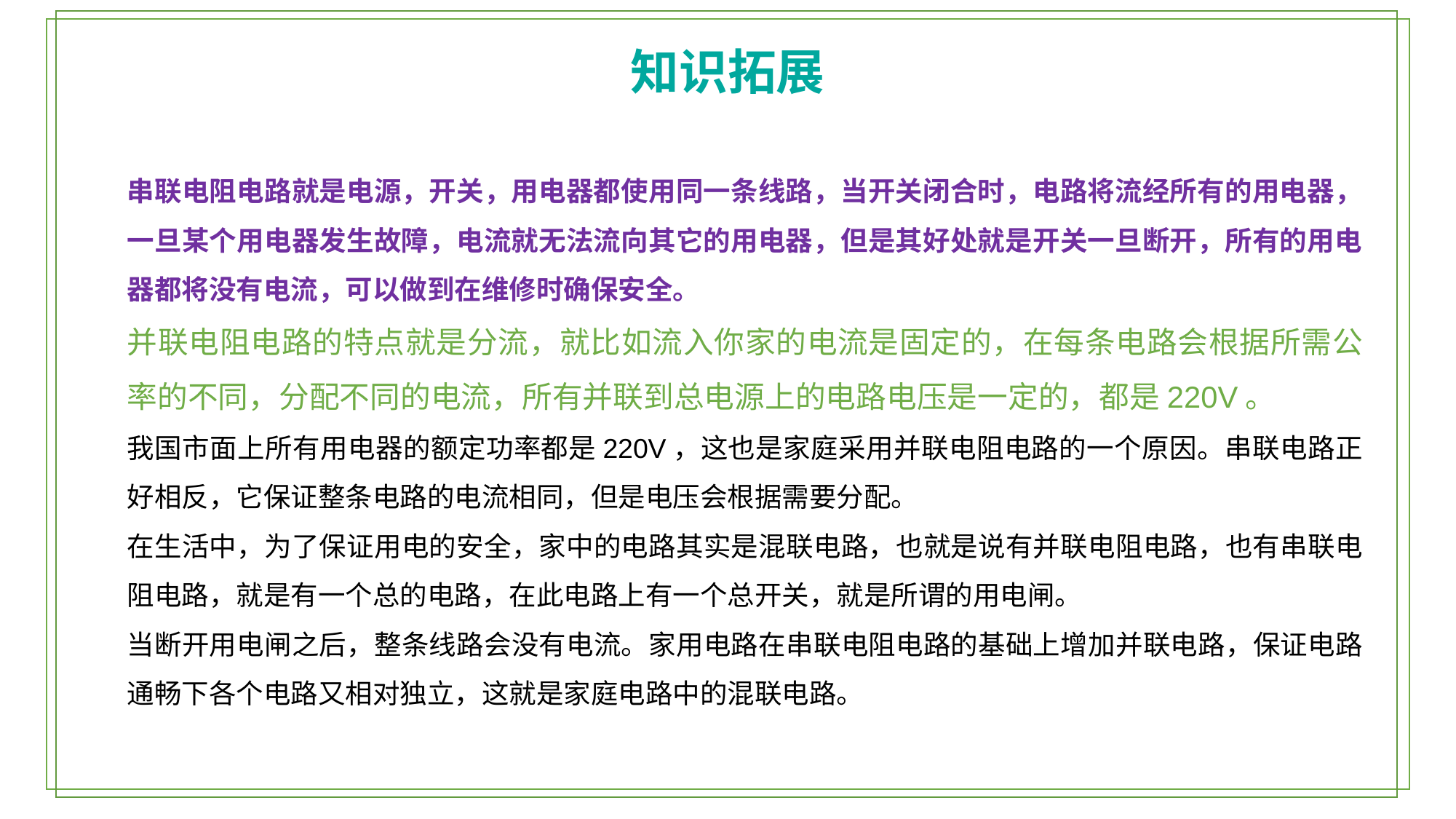

知识拓展
串联电阻电路就是电源，开关，用电器都使用同一条线路，当开关闭合时，电路将流经所有的用电器，一旦某个用电器发生故障，电流就无法流向其它的用电器，但是其好处就是开关一旦断开，所有的用电器都将没有电流，可以做到在维修时确保安全。
并联电阻电路的特点就是分流，就比如流入你家的电流是固定的，在每条电路会根据所需公率的不同，分配不同的电流，所有并联到总电源上的电路电压是一定的，都是220V。
我国市面上所有用电器的额定功率都是220V，这也是家庭采用并联电阻电路的一个原因。串联电路正好相反，它保证整条电路的电流相同，但是电压会根据需要分配。
在生活中，为了保证用电的安全，家中的电路其实是混联电路，也就是说有并联电阻电路，也有串联电阻电路，就是有一个总的电路，在此电路上有一个总开关，就是所谓的用电闸。
当断开用电闸之后，整条线路会没有电流。家用电路在串联电阻电路的基础上增加并联电路，保证电路通畅下各个电路又相对独立，这就是家庭电路中的混联电路。